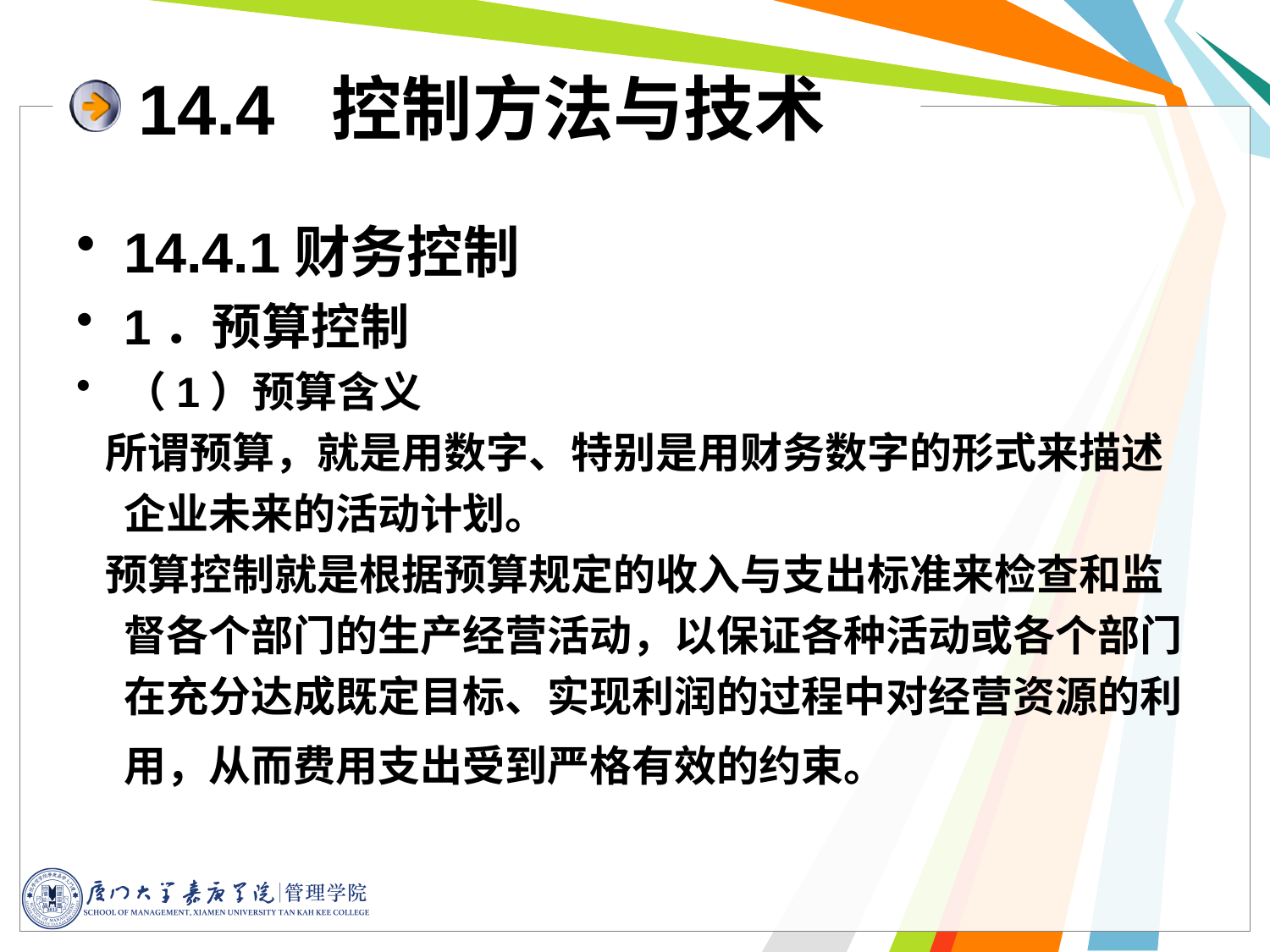

# 14.4  控制方法与技术
14.4.1财务控制
1．预算控制
（1）预算含义
  所谓预算，就是用数字、特别是用财务数字的形式来描述企业未来的活动计划。
  预算控制就是根据预算规定的收入与支出标准来检查和监督各个部门的生产经营活动，以保证各种活动或各个部门在充分达成既定目标、实现利润的过程中对经营资源的利用，从而费用支出受到严格有效的约束。